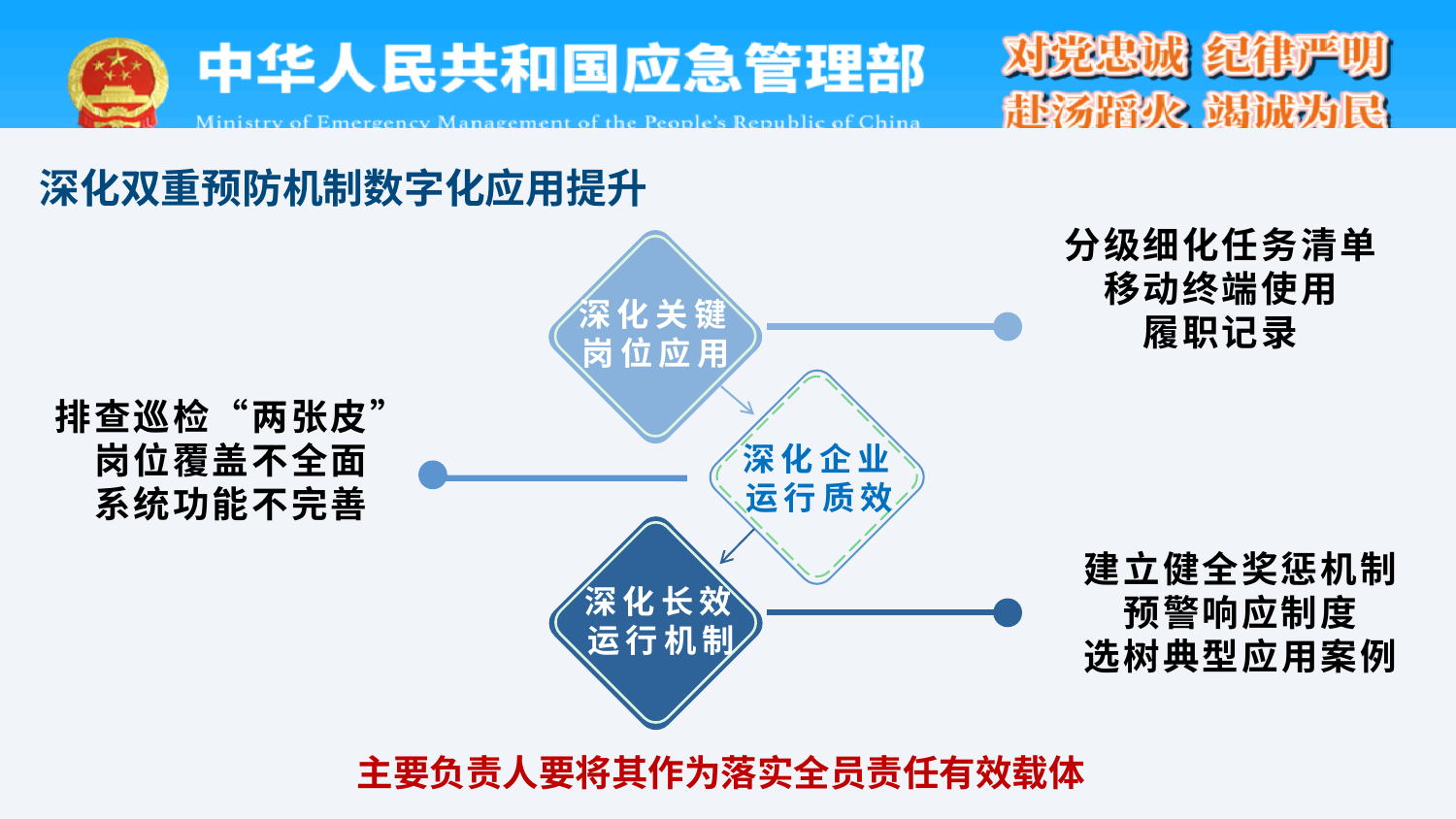

深化双重预防机制数字化应用提升
分级细化任务清单
移动终端使用
履职记录

深化关键岗位应用

排查巡检“两张皮”
岗位覆盖不全面
系统功能不完善

深化企业运行质效

建立健全奖惩机制
预警响应制度
选树典型应用案例

深化长效运行机制

主要负责人要将其作为落实全员责任有效载体
75